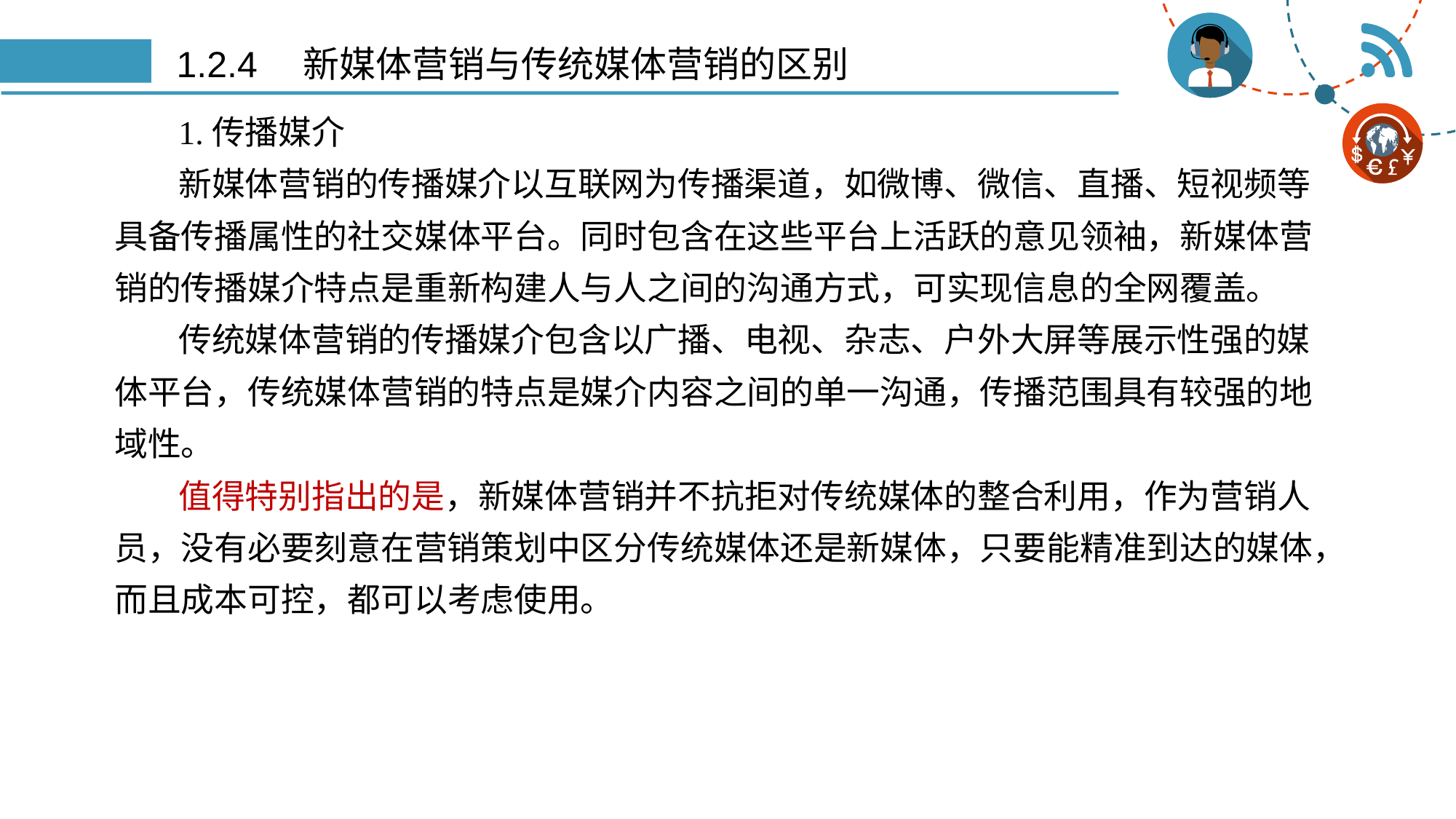

# 1.2.4　新媒体营销与传统媒体营销的区别
1.传播媒介
新媒体营销的传播媒介以互联网为传播渠道，如微博、微信、直播、短视频等具备传播属性的社交媒体平台。同时包含在这些平台上活跃的意见领袖，新媒体营销的传播媒介特点是重新构建人与人之间的沟通方式，可实现信息的全网覆盖。
传统媒体营销的传播媒介包含以广播、电视、杂志、户外大屏等展示性强的媒体平台，传统媒体营销的特点是媒介内容之间的单一沟通，传播范围具有较强的地域性。
值得特别指出的是，新媒体营销并不抗拒对传统媒体的整合利用，作为营销人员，没有必要刻意在营销策划中区分传统媒体还是新媒体，只要能精准到达的媒体，而且成本可控，都可以考虑使用。